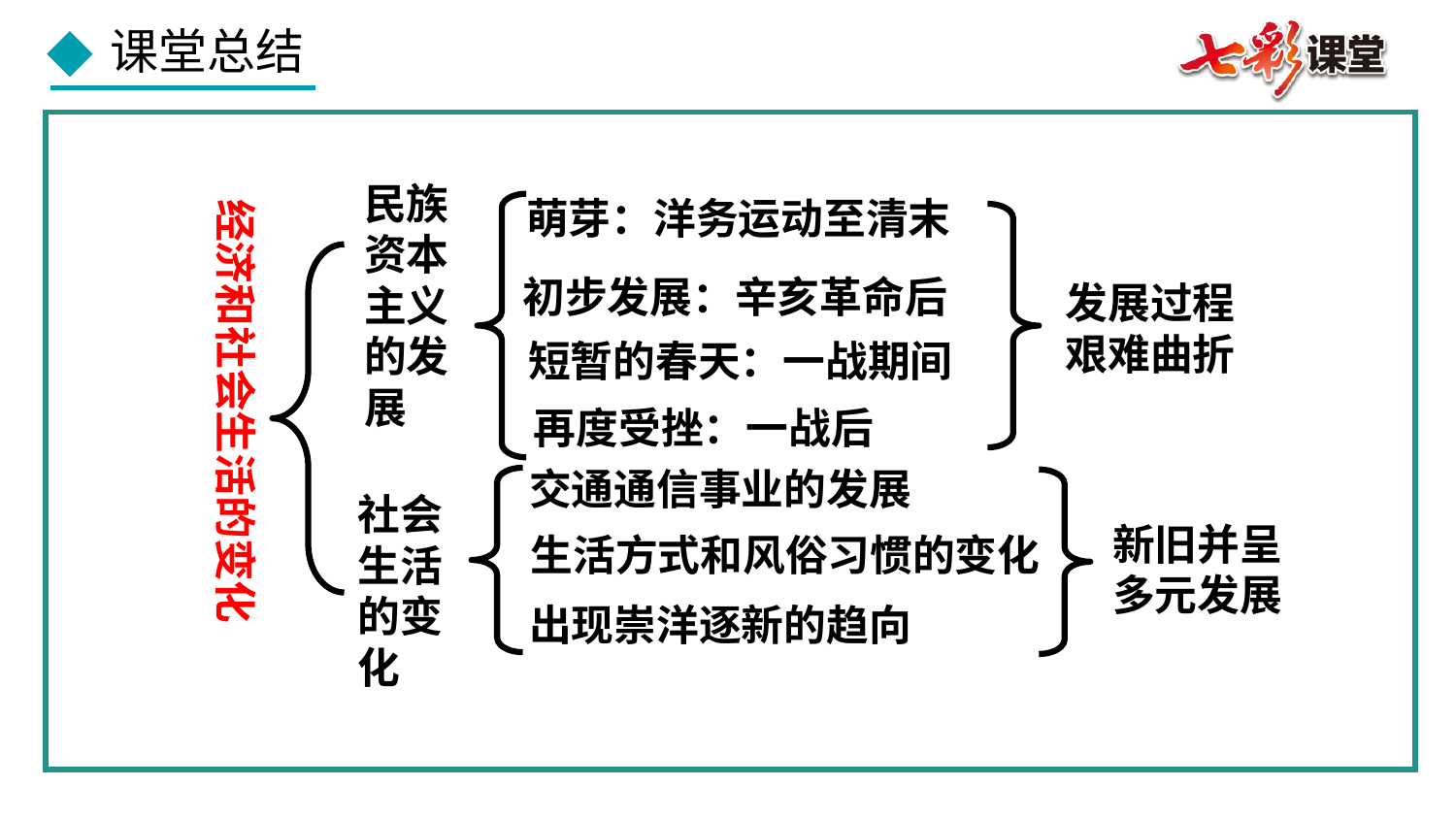

民族资本主义的发展
萌芽：洋务运动至清末
经济和社会生活的变化

初步发展：辛亥革命后
发展过程艰难曲折
短暂的春天：一战期间
再度受挫：一战后
交通通信事业的发展

社会生活的变化
新旧并呈多元发展
生活方式和风俗习惯的变化
出现崇洋逐新的趋向